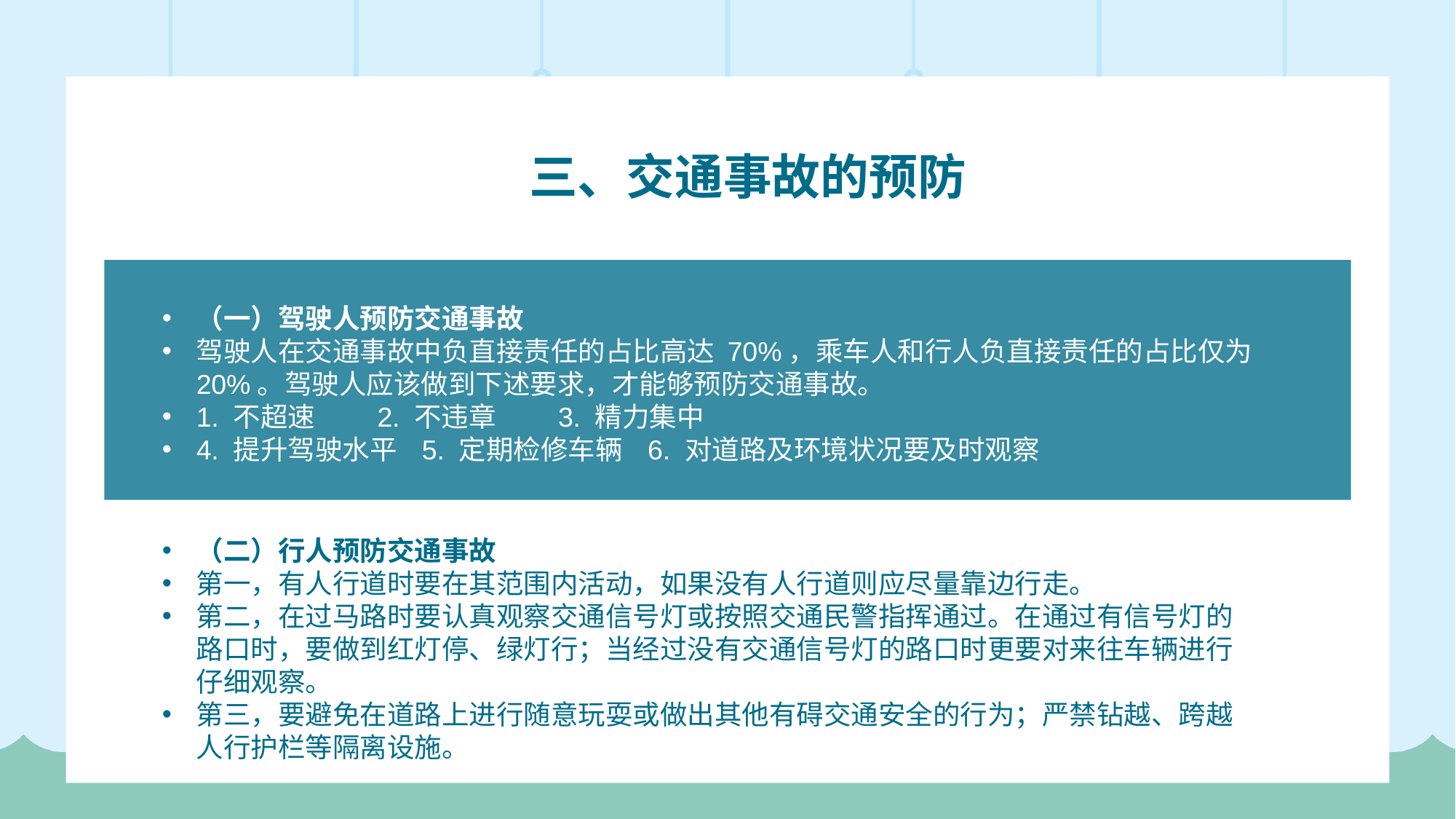

三、交通事故的预防
交通安全

（一）驾驶人预防交通事故
驾驶人在交通事故中负直接责任的占比高达 70%，乘车人和行人负直接责任的占比仅为 20%。驾驶人应该做到下述要求，才能够预防交通事故。
1. 不超速         2. 不违章         3. 精力集中
4. 提升驾驶水平   5. 定期检修车辆   6. 对道路及环境状况要及时观察
（二）行人预防交通事故
第一，有人行道时要在其范围内活动，如果没有人行道则应尽量靠边行走。
第二，在过马路时要认真观察交通信号灯或按照交通民警指挥通过。在通过有信号灯的路口时，要做到红灯停、绿灯行；当经过没有交通信号灯的路口时更要对来往车辆进行仔细观察。
第三，要避免在道路上进行随意玩耍或做出其他有碍交通安全的行为；严禁钻越、跨越人行护栏等隔离设施。